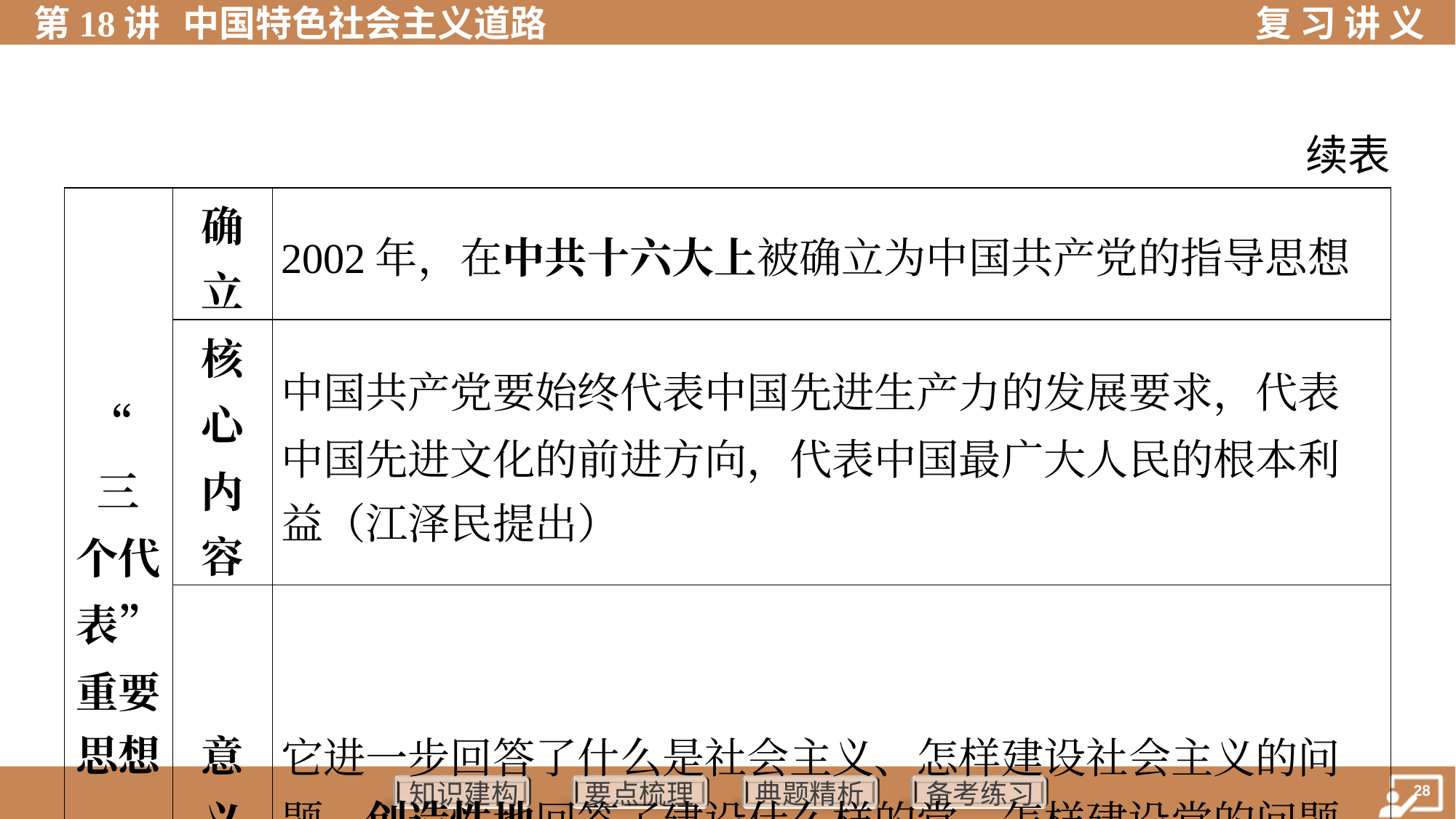

续表
| “三 个代 表” 重要 思想 | 确 立 | 2002年，在中共十六大上被确立为中国共产党的指导思想 |  |
| --- | --- | --- | --- |
|  | 核 心 内 容 | 中国共产党要始终代表中国先进生产力的发展要求，代表 中国先进文化的前进方向，代表中国最广大人民的根本利 益（江泽民提出） |  |
|  | 意 义 | 它进一步回答了什么是社会主义、怎样建设社会主义的问 题，创造性地回答了建设什么样的党、怎样建设党的问题 |  |